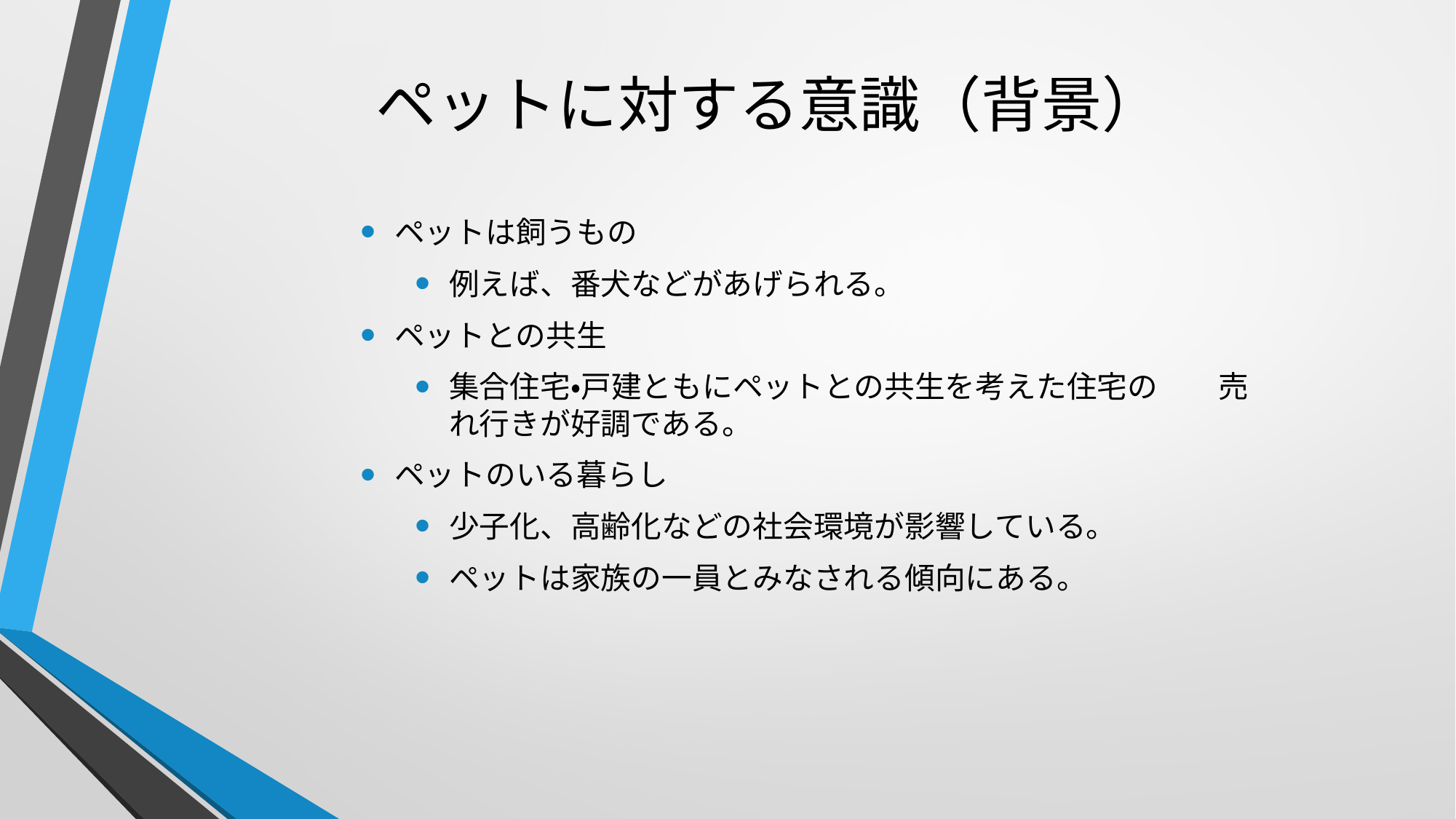

# ペットに対する意識（背景）
ペットは飼うもの
例えば、番犬などがあげられる。
ペットとの共生
集合住宅・戸建ともにペットとの共生を考えた住宅の　　売れ行きが好調である。
ペットのいる暮らし
少子化、高齢化などの社会環境が影響している。
ペットは家族の一員とみなされる傾向にある。